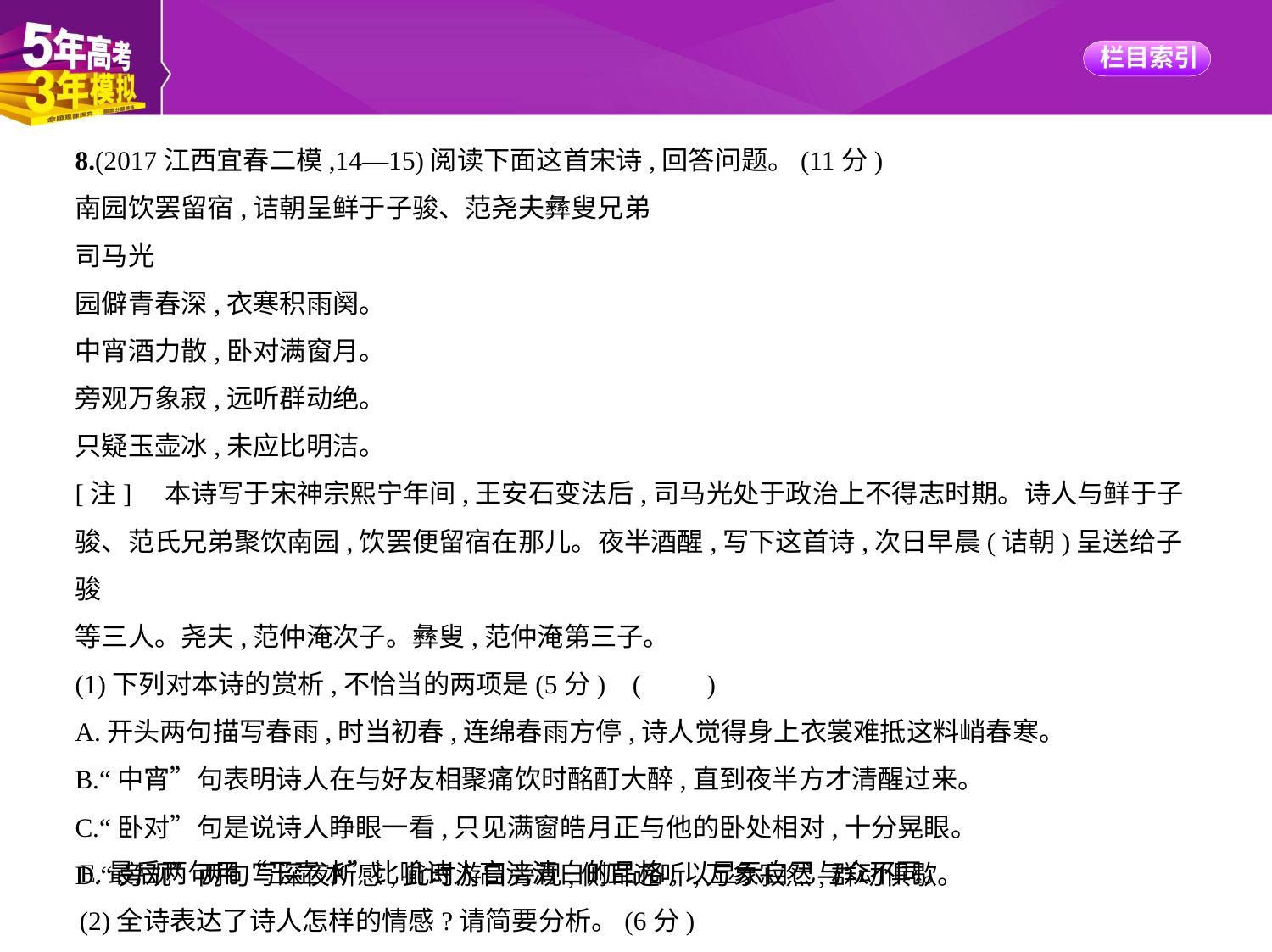

8.(2017江西宜春二模,14—15)阅读下面这首宋诗,回答问题。(11分)
南园饮罢留宿,诘朝呈鲜于子骏、范尧夫彝叟兄弟
司马光
园僻青春深,衣寒积雨阕。
中宵酒力散,卧对满窗月。
旁观万象寂,远听群动绝。
只疑玉壶冰,未应比明洁。
[注]    本诗写于宋神宗熙宁年间,王安石变法后,司马光处于政治上不得志时期。诗人与鲜于子
骏、范氏兄弟聚饮南园,饮罢便留宿在那儿。夜半酒醒,写下这首诗,次日早晨(诘朝)呈送给子骏
等三人。尧夫,范仲淹次子。彝叟,范仲淹第三子。
(1)下列对本诗的赏析,不恰当的两项是(5分) (　　)
A.开头两句描写春雨,时当初春,连绵春雨方停,诗人觉得身上衣裳难抵这料峭春寒。
B.“中宵”句表明诗人在与好友相聚痛饮时酩酊大醉,直到夜半方才清醒过来。
C.“卧对”句是说诗人睁眼一看,只见满窗皓月正与他的卧处相对,十分晃眼。
D.“旁观”两句写深夜所感,此时游目旁观,侧耳远听,万象寂然,群动俱歇。
E.最后两句用“玉壶冰”比喻诗人高洁清白的品格,以显示自己与众不同。
(2)全诗表达了诗人怎样的情感?请简要分析。(6分)